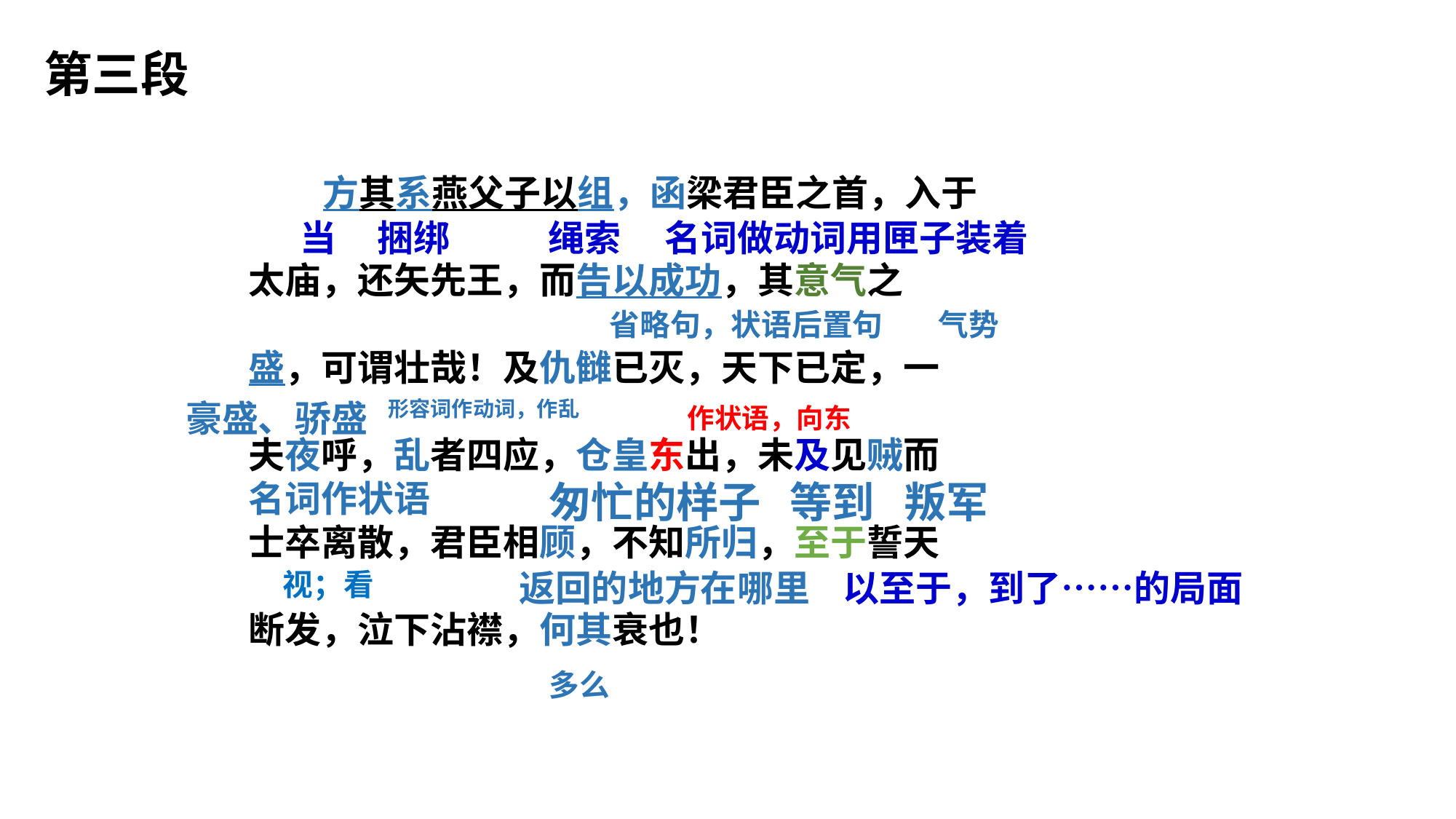

第三段
        方其系燕父子以组，函梁君臣之首，入于

太庙，还矢先王，而告以成功，其意气之

盛，可谓壮哉！及仇雠已灭，天下已定，一

夫夜呼，乱者四应，仓皇东出，未及见贼而
名词作状语
士卒离散，君臣相顾，不知所归，至于誓天

断发，泣下沾襟，何其衰也！
当     捆绑            绳索
名词做动词用匣子装着
省略句，状语后置句        气势
豪盛、骄盛
形容词作动词，作乱
作状语，向东
匆忙的样子   等到   叛军
返回的地方在哪里    以至于，到了……的局面
视；看
多么